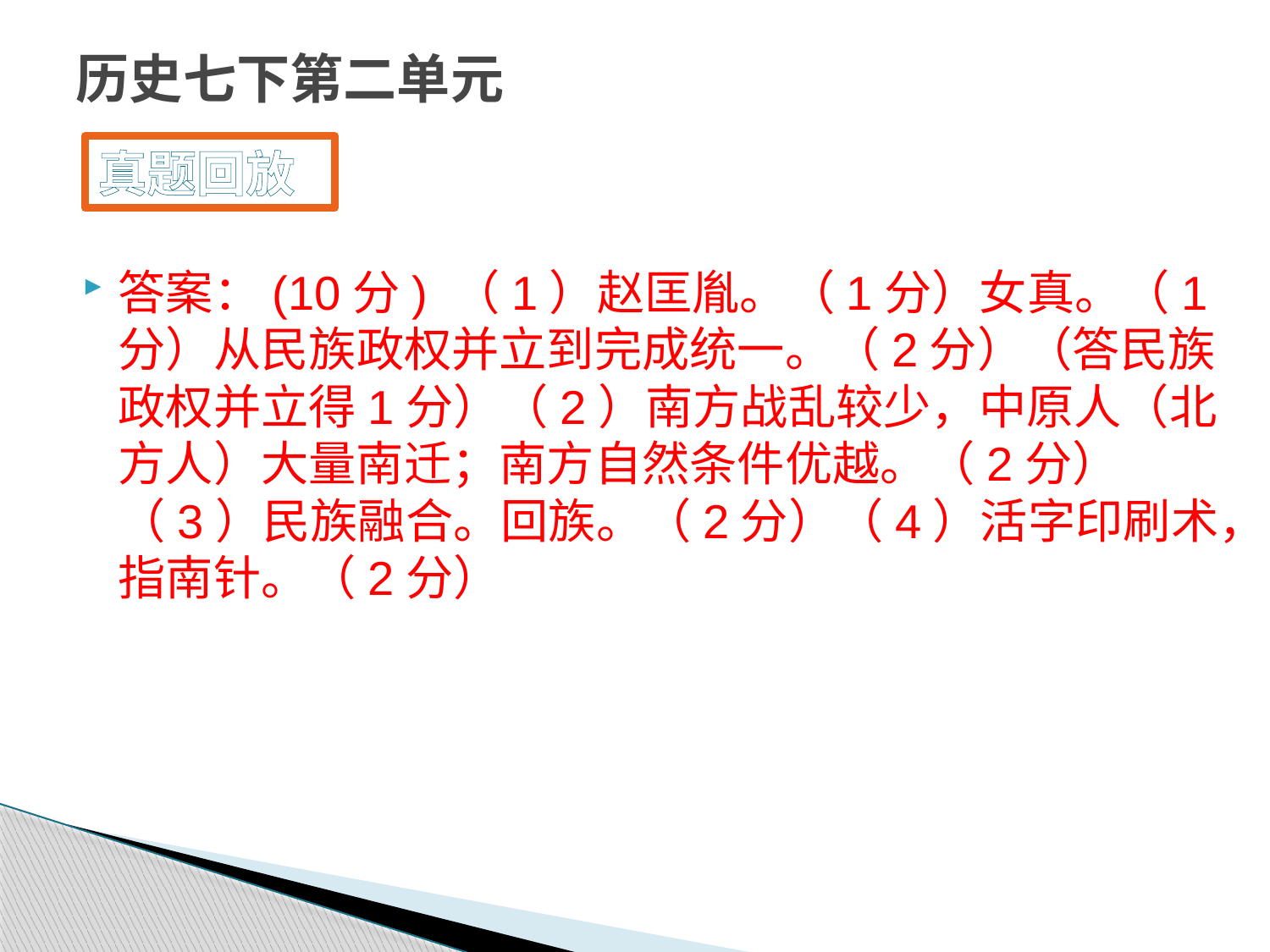

# 历史七下第二单元
真题回放
答案：(10分) （1）赵匡胤。（1分）女真。（1分）从民族政权并立到完成统一。（2分）（答民族政权并立得1分）（2）南方战乱较少，中原人（北方人）大量南迁；南方自然条件优越。（2分）（3）民族融合。回族。（2分）（4）活字印刷术，指南针。（2分）